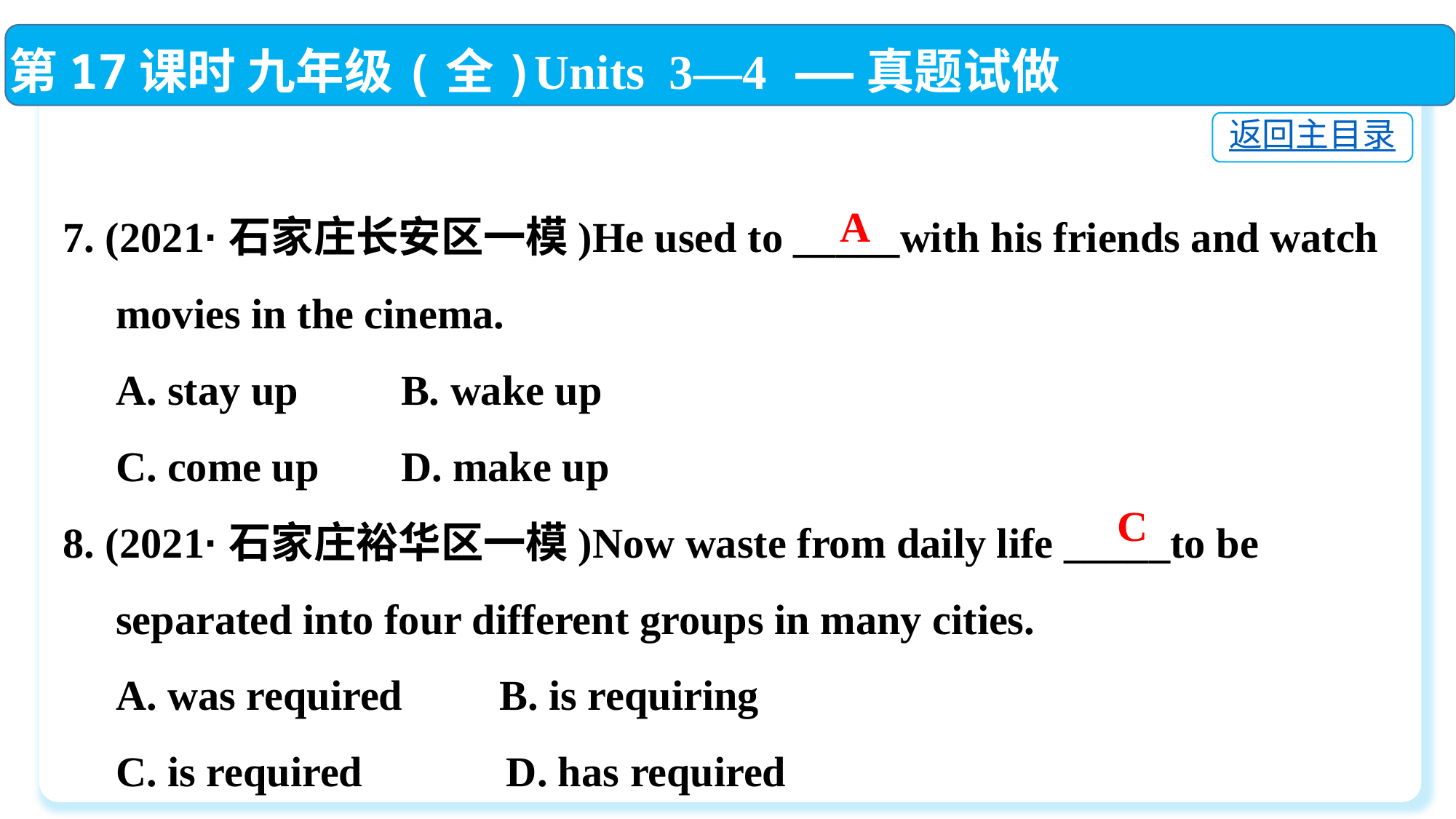

第17课时 九年级(全)Units  3—4 ——真题试做

返回主目录
7. (2021·石家庄长安区一模)He used to _____with his friends and watch
     movies in the cinema.
     A. stay up	 B. wake up
     C. come up	 D. make up
8. (2021·石家庄裕华区一模)Now waste from daily life _____to be
     separated into four different groups in many cities.
     A. was required	B. is requiring
     C. is required	           D. has required
A
C